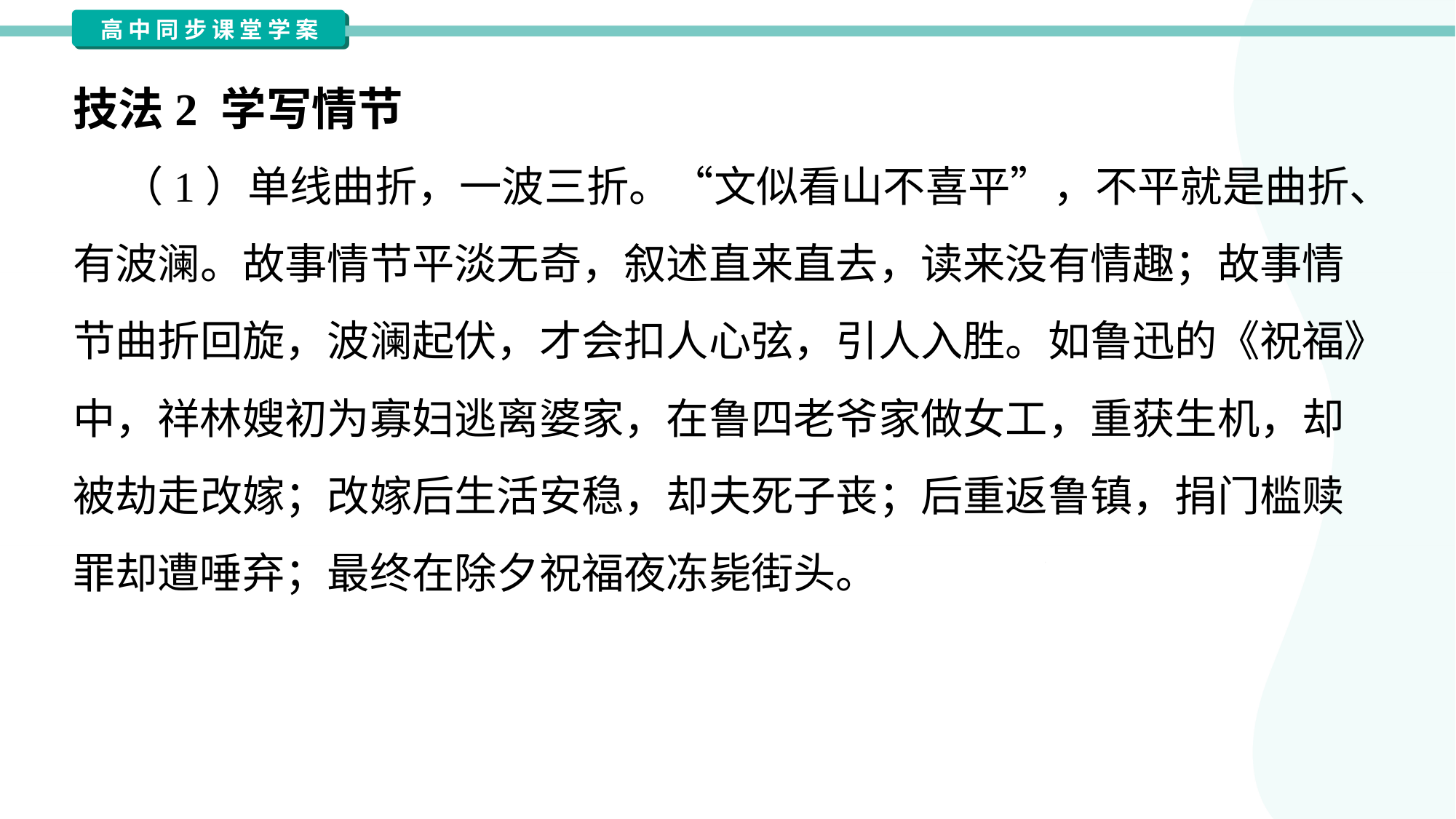

技法2 学写情节
    （1）单线曲折，一波三折。“文似看山不喜平”，不平就是曲折、
有波澜。故事情节平淡无奇，叙述直来直去，读来没有情趣；故事情
节曲折回旋，波澜起伏，才会扣人心弦，引人入胜。如鲁迅的《祝福》
中，祥林嫂初为寡妇逃离婆家，在鲁四老爷家做女工，重获生机，却
被劫走改嫁；改嫁后生活安稳，却夫死子丧；后重返鲁镇，捐门槛赎
罪却遭唾弃；最终在除夕祝福夜冻毙街头。